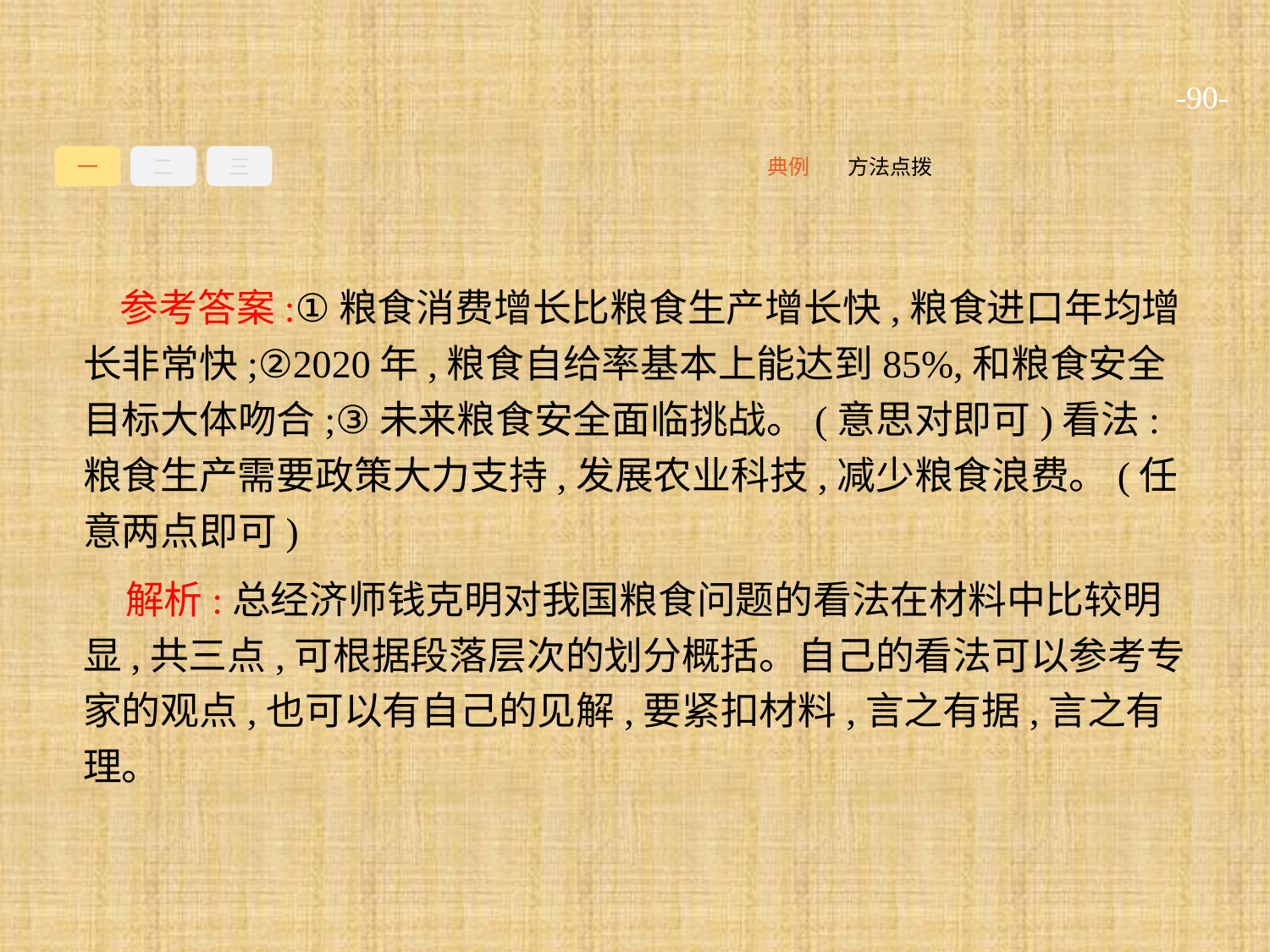

-90-
一
二
三
方法点拨
典例
参考答案:①粮食消费增长比粮食生产增长快,粮食进口年均增长非常快;②2020年,粮食自给率基本上能达到85%,和粮食安全目标大体吻合;③未来粮食安全面临挑战。(意思对即可)看法:粮食生产需要政策大力支持,发展农业科技,减少粮食浪费。(任意两点即可)
解析:总经济师钱克明对我国粮食问题的看法在材料中比较明显,共三点,可根据段落层次的划分概括。自己的看法可以参考专家的观点,也可以有自己的见解,要紧扣材料,言之有据,言之有理。